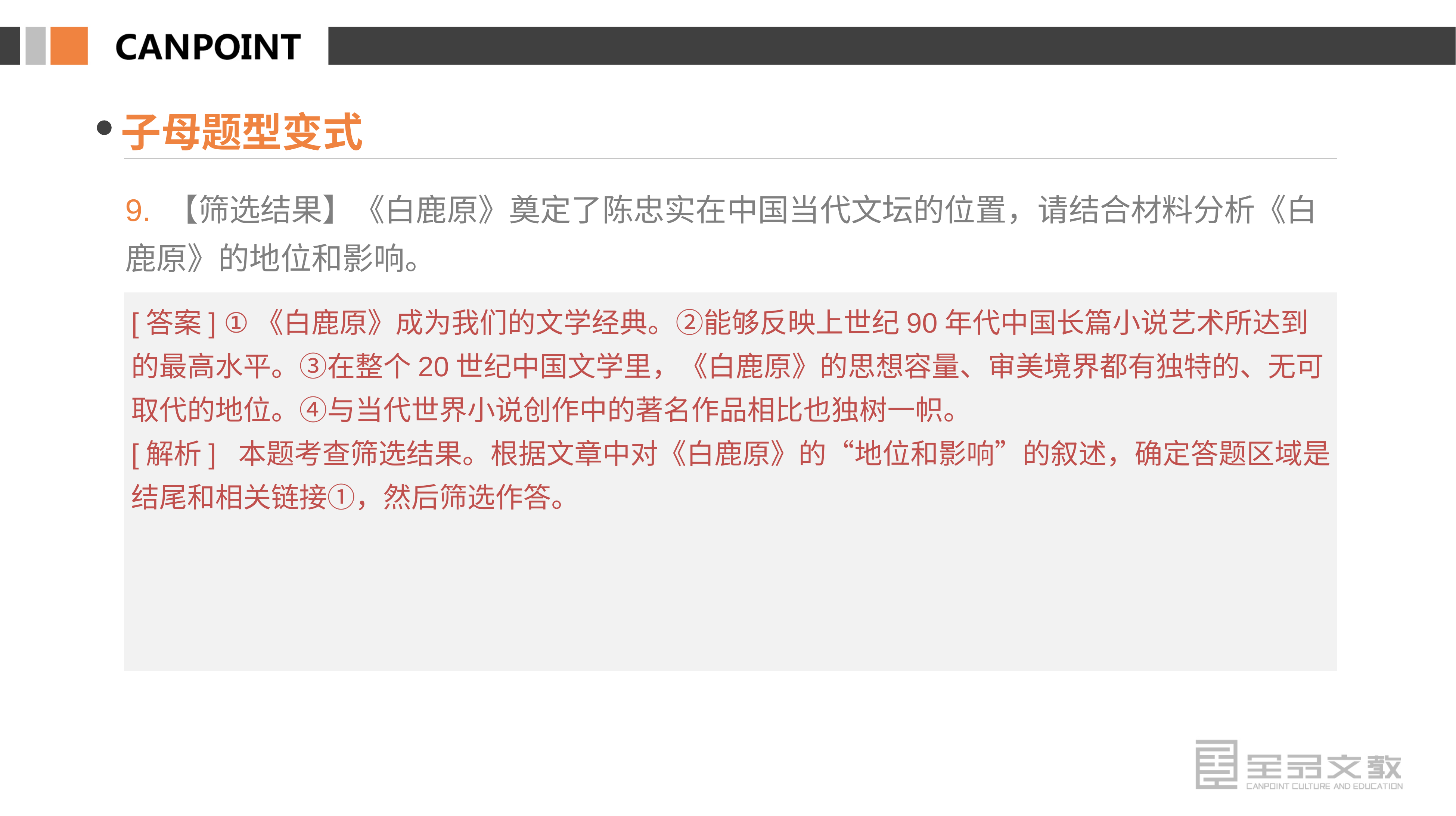

子母题型变式

9. 【筛选结果】《白鹿原》奠定了陈忠实在中国当代文坛的位置，请结合材料分析《白鹿原》的地位和影响。
[答案] ①《白鹿原》成为我们的文学经典。②能够反映上世纪90年代中国长篇小说艺术所达到的最高水平。③在整个20世纪中国文学里，《白鹿原》的思想容量、审美境界都有独特的、无可取代的地位。④与当代世界小说创作中的著名作品相比也独树一帜。
[解析]  本题考查筛选结果。根据文章中对《白鹿原》的“地位和影响”的叙述，确定答题区域是结尾和相关链接①，然后筛选作答。